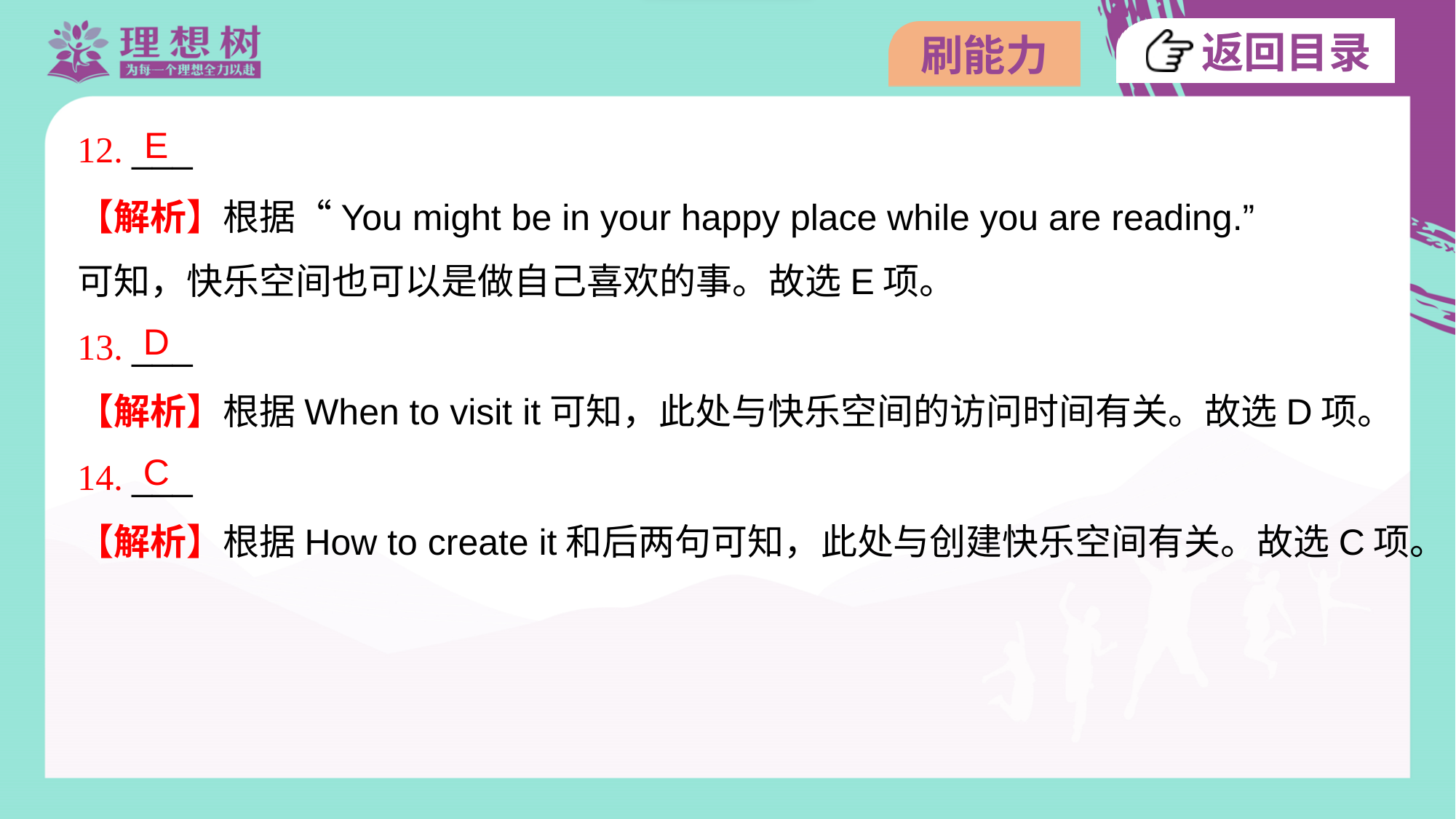

E
12. ___
【解析】根据“You might be in your happy place while you are reading.”
可知，快乐空间也可以是做自己喜欢的事。故选E项。
D
13. ___
【解析】根据When to visit it可知，此处与快乐空间的访问时间有关。故选D项。
C
14. ___
【解析】根据How to create it和后两句可知，此处与创建快乐空间有关。故选C项。